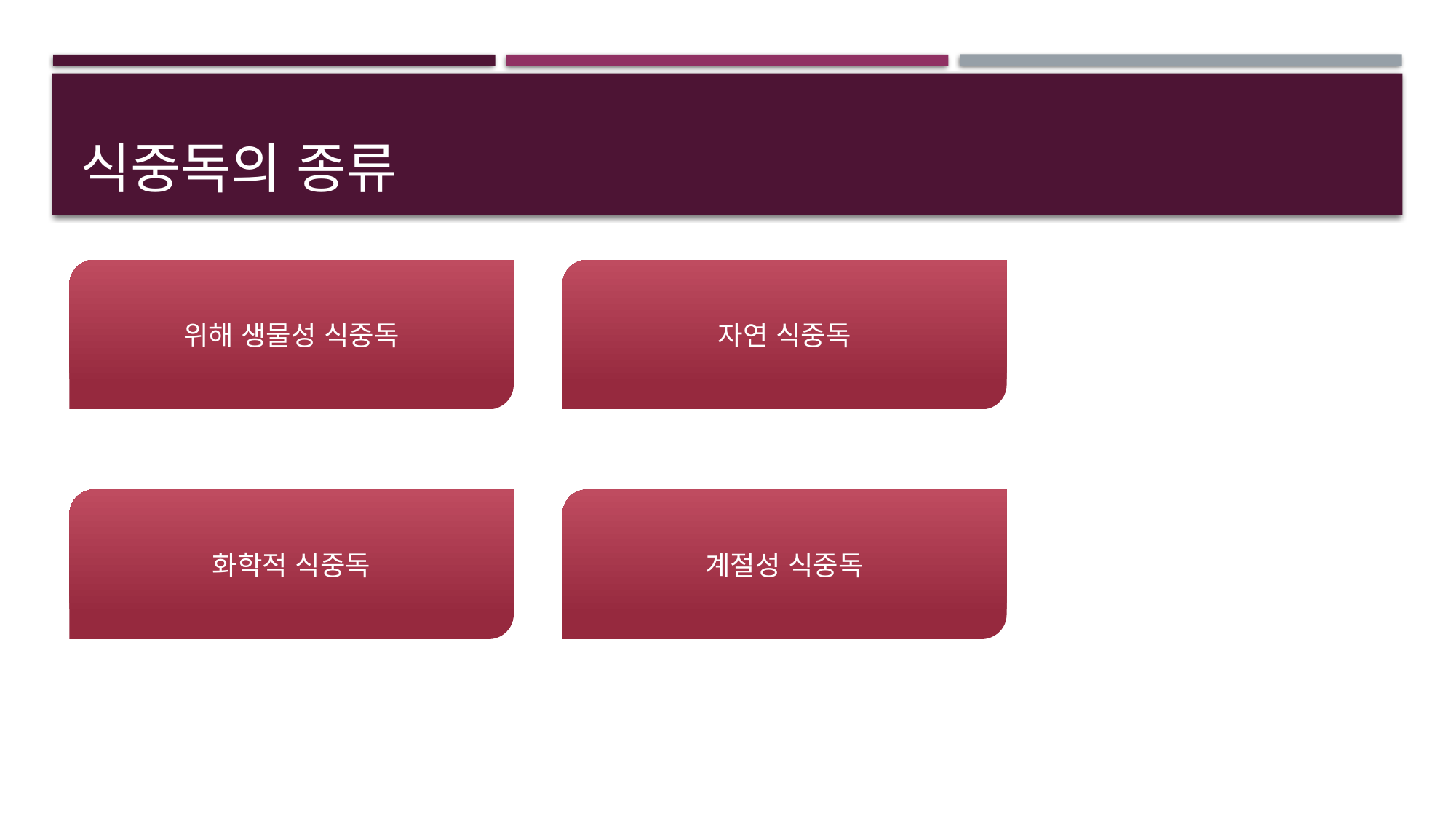

# 식중독의 종류
위해 생물성 식중독
자연 식중독
화학적 식중독
계절성 식중독